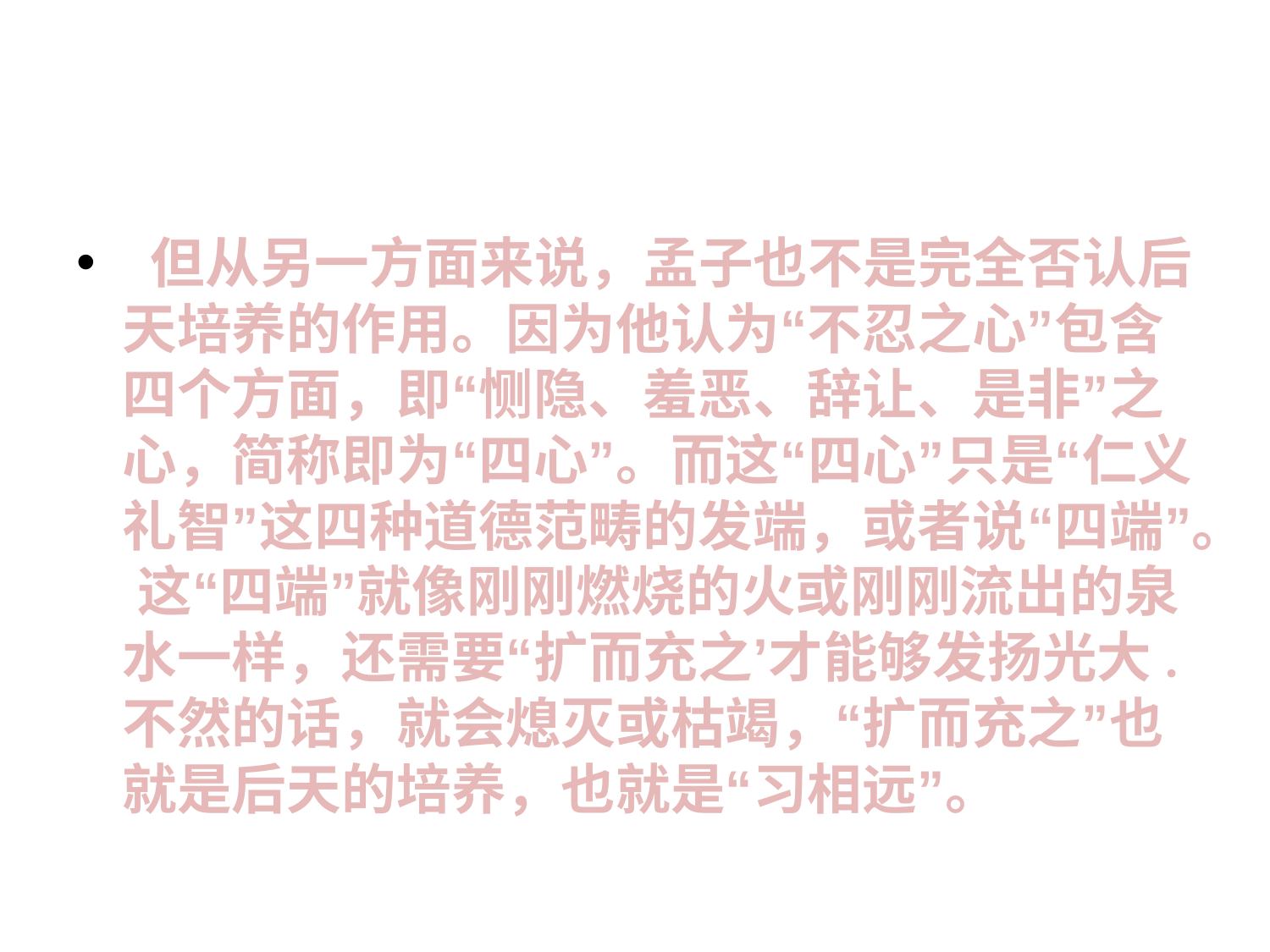

但从另一方面来说，孟子也不是完全否认后天培养的作用。因为他认为“不忍之心”包含四个方面，即“恻隐、羞恶、辞让、是非”之心，简称即为“四心”。而这“四心”只是“仁义礼智”这四种道德范畴的发端，或者说“四端”。 这“四端”就像刚刚燃烧的火或刚刚流出的泉水一样，还需要“扩而充之’才能够发扬光大.不然的话，就会熄灭或枯竭，“扩而充之”也就是后天的培养，也就是“习相远”。